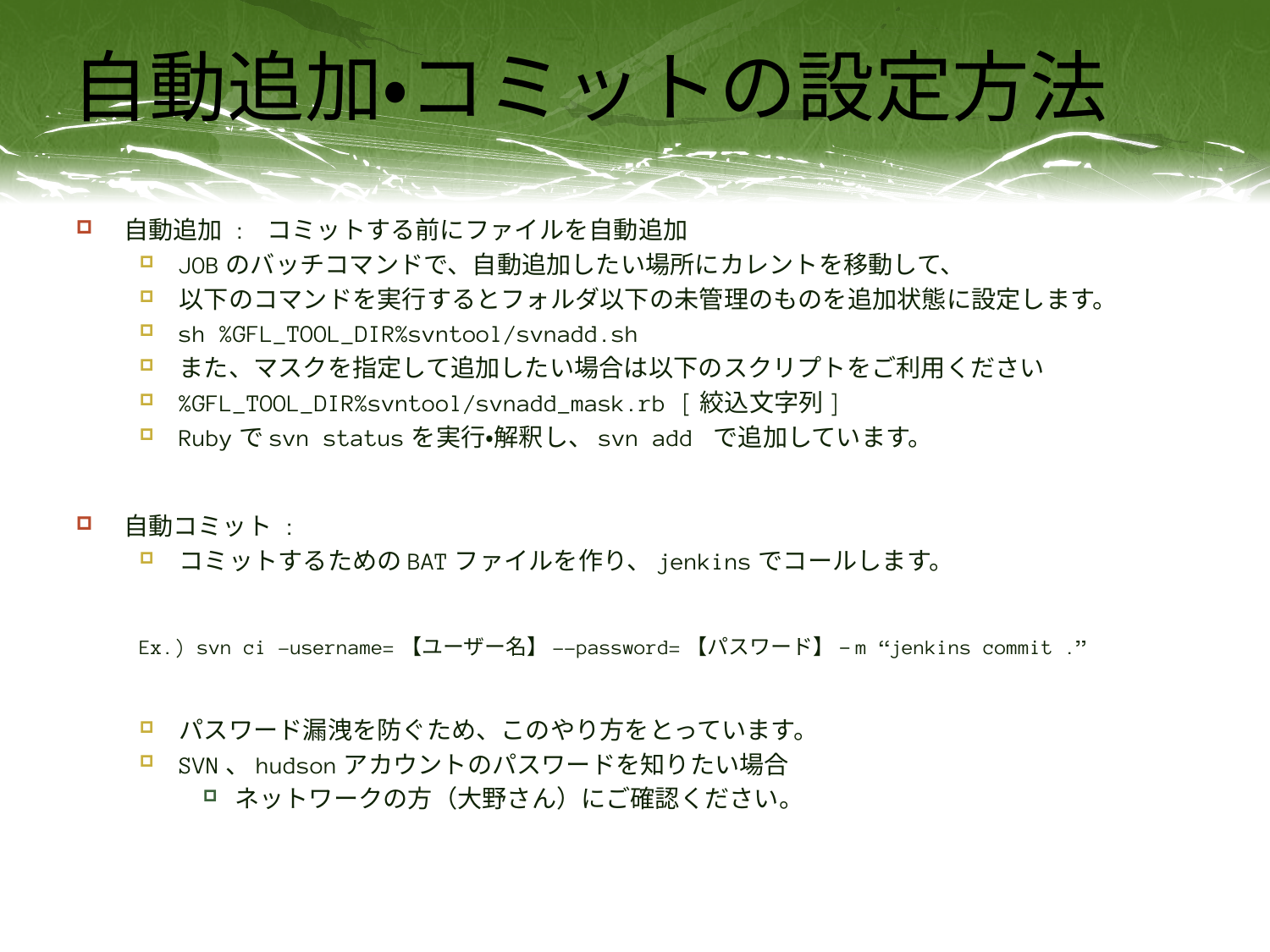

# 自動追加・コミットの設定方法
自動追加 : コミットする前にファイルを自動追加
JOBのバッチコマンドで、自動追加したい場所にカレントを移動して、
以下のコマンドを実行するとフォルダ以下の未管理のものを追加状態に設定します。
sh %GFL_TOOL_DIR%svntool/svnadd.sh
また、マスクを指定して追加したい場合は以下のスクリプトをご利用ください
%GFL_TOOL_DIR%svntool/svnadd_mask.rb [絞込文字列]
Rubyでsvn statusを実行・解釈し、svn add で追加しています。

自動コミット :
コミットするためのBATファイルを作り、jenkinsでコールします。

Ex.) svn ci –username=【ユーザー名】--password=【パスワード】 –m “jenkins commit .”

パスワード漏洩を防ぐため、このやり方をとっています。
SVN、hudsonアカウントのパスワードを知りたい場合
ネットワークの方（大野さん）にご確認ください。